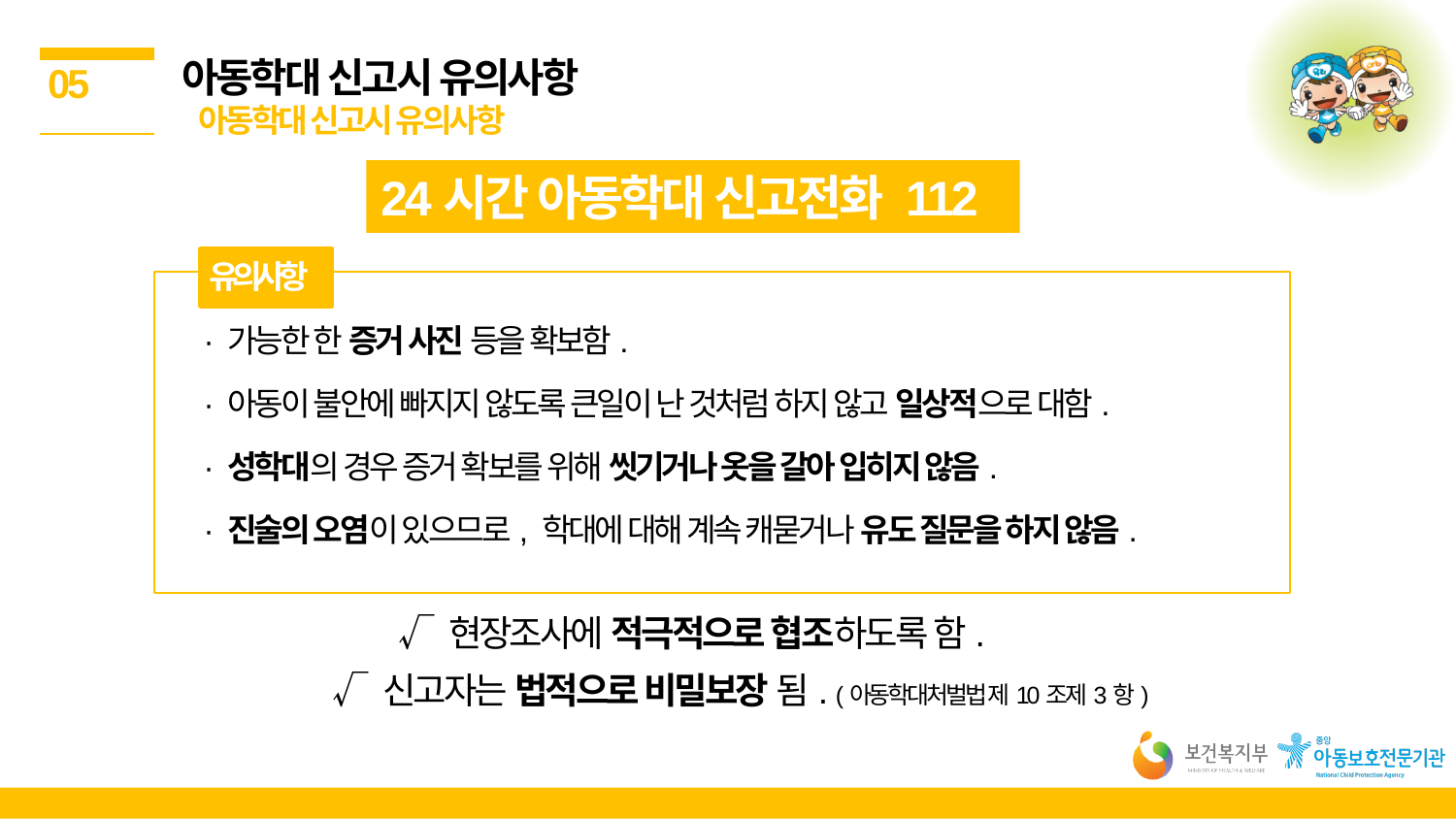

아동학대 신고시 유의사항
 아동학대 신고시 유의사항
05
24시간 아동학대 신고전화 112
유의사항

· 가능한 한 증거 사진 등을 확보함.

· 아동이 불안에 빠지지 않도록 큰일이 난 것처럼 하지 않고 일상적으로 대함.

· 성학대의 경우 증거 확보를 위해 씻기거나 옷을 갈아 입히지 않음.

· 진술의 오염이 있으므로, 학대에 대해 계속 캐묻거나 유도 질문을 하지 않음.

√ 현장조사에 적극적으로 협조하도록 함.
√ 신고자는 법적으로 비밀보장 됨. (아동학대처벌법 제10조제3항)